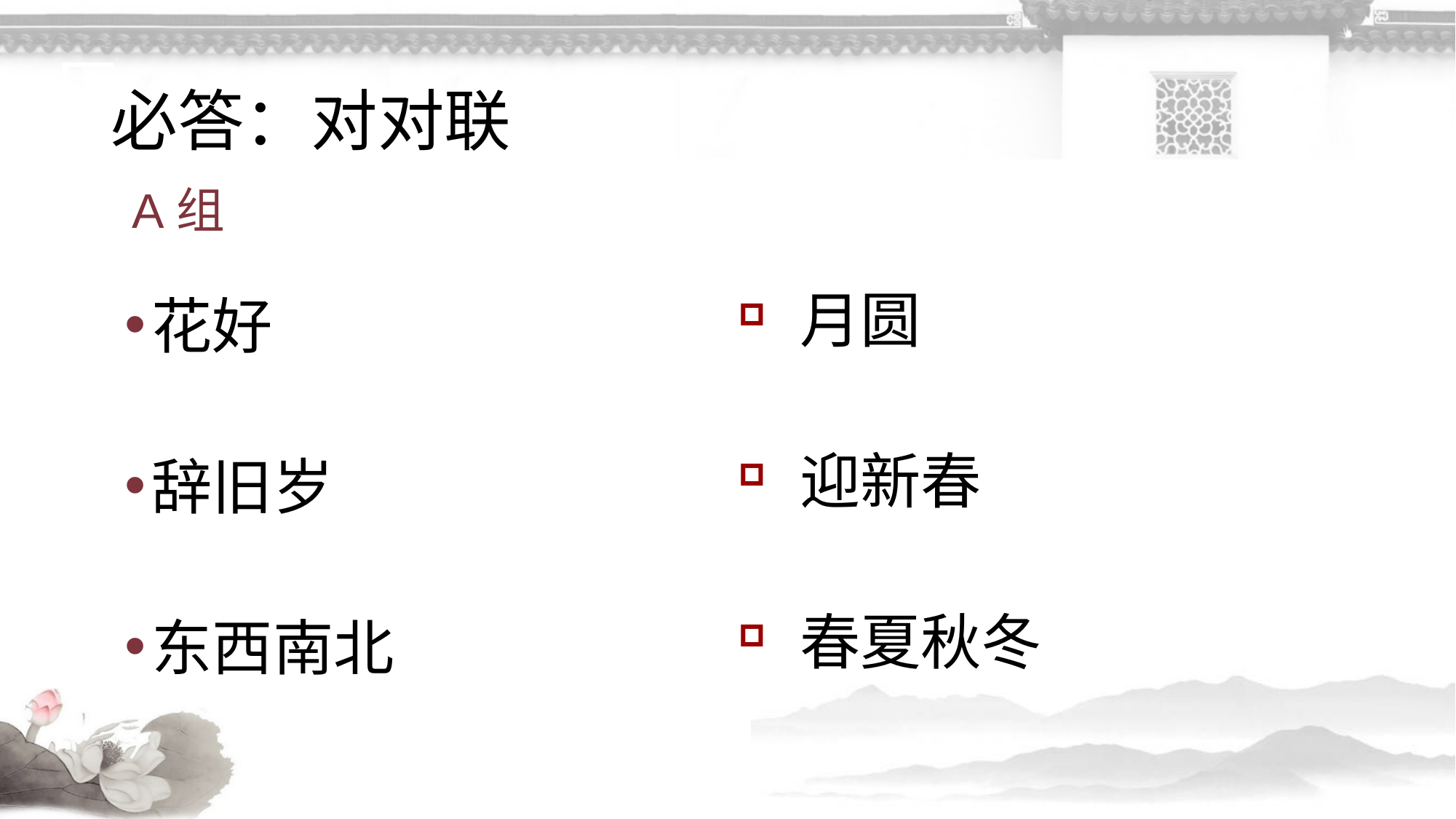

# 必答：对对联
A组
月圆
迎新春
春夏秋冬
花好
辞旧岁
东西南北